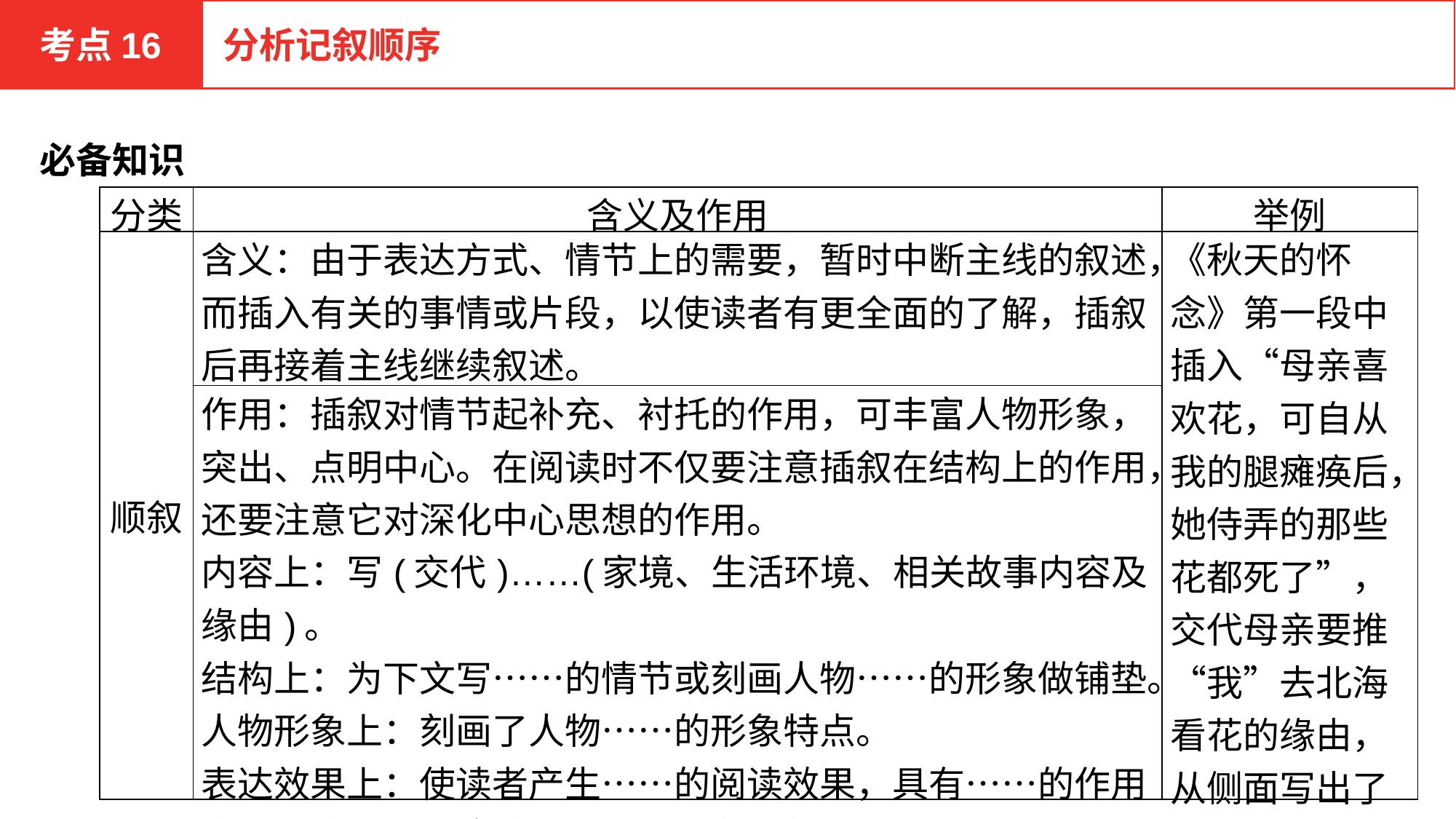

考点16
分析记叙顺序
必备知识
| 分类 | 含义及作用 | 举例 |
| --- | --- | --- |
| 顺叙 | 含义：由于表达方式、情节上的需要，暂时中断主线的叙述，而插入有关的事情或片段，以使读者有更全面的了解，插叙后再接着主线继续叙述。 | 《秋天的怀念》第一段中插入“母亲喜欢花，可自从我的腿瘫痪后，她侍弄的那些花都死了”，交代母亲要推“我”去北海看花的缘由，从侧面写出了母爱的无私与伟大。 |
|  | 作用：插叙对情节起补充、衬托的作用，可丰富人物形象，突出、点明中心。在阅读时不仅要注意插叙在结构上的作用，还要注意它对深化中心思想的作用。 内容上：写(交代)……(家境、生活环境、相关故事内容及缘由)。 结构上：为下文写……的情节或刻画人物……的形象做铺垫。 人物形象上：刻画了人物……的形象特点。 表达效果上：使读者产生……的阅读效果，具有……的作用清晰，读起来脉络清晰，使人印象深刻。 |  |